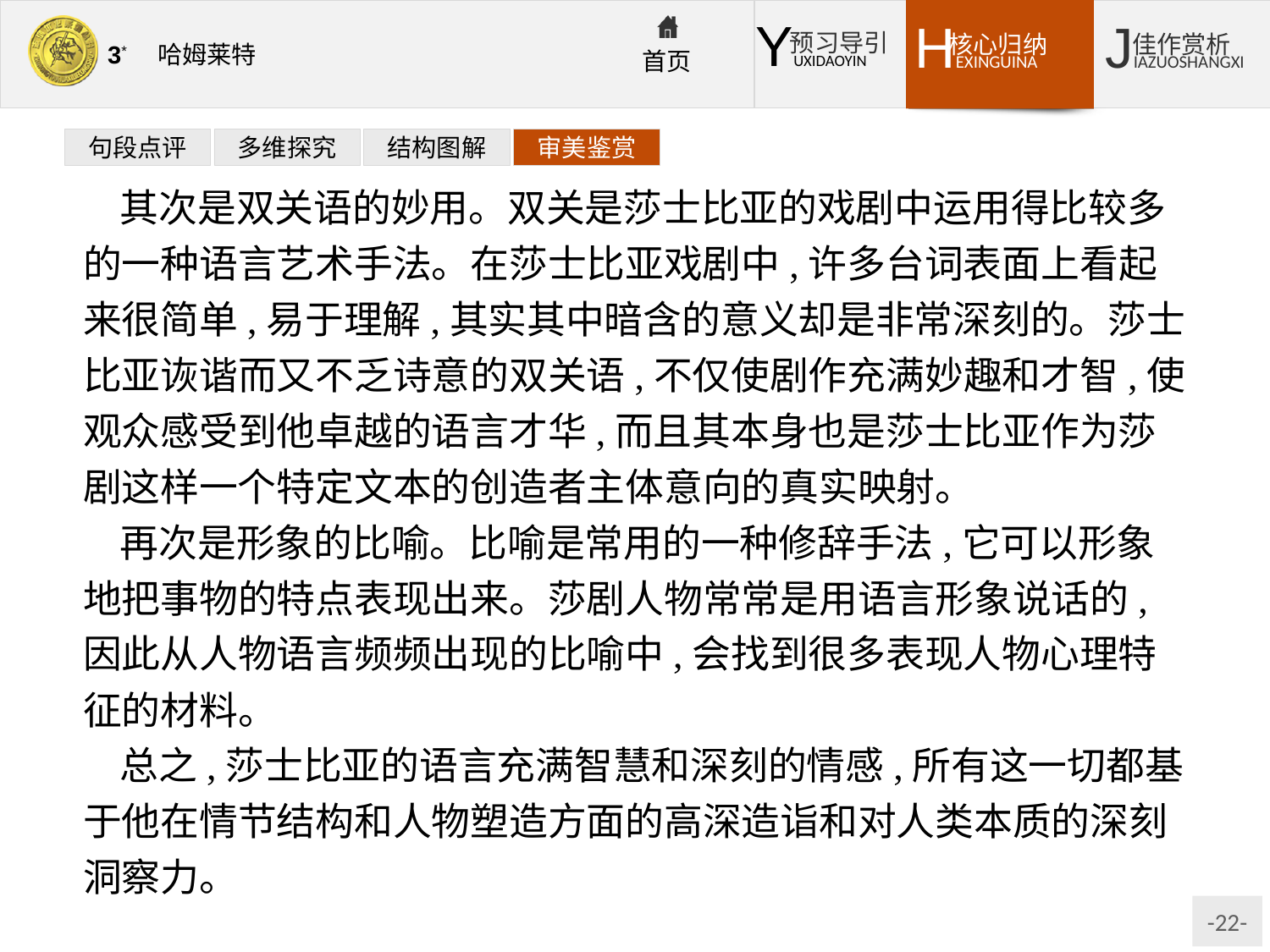

句段点评
多维探究
结构图解
审美鉴赏
其次是双关语的妙用。双关是莎士比亚的戏剧中运用得比较多的一种语言艺术手法。在莎士比亚戏剧中,许多台词表面上看起来很简单,易于理解,其实其中暗含的意义却是非常深刻的。莎士比亚诙谐而又不乏诗意的双关语,不仅使剧作充满妙趣和才智,使观众感受到他卓越的语言才华,而且其本身也是莎士比亚作为莎剧这样一个特定文本的创造者主体意向的真实映射。
再次是形象的比喻。比喻是常用的一种修辞手法,它可以形象地把事物的特点表现出来。莎剧人物常常是用语言形象说话的,因此从人物语言频频出现的比喻中,会找到很多表现人物心理特征的材料。
总之,莎士比亚的语言充满智慧和深刻的情感,所有这一切都基于他在情节结构和人物塑造方面的高深造诣和对人类本质的深刻洞察力。